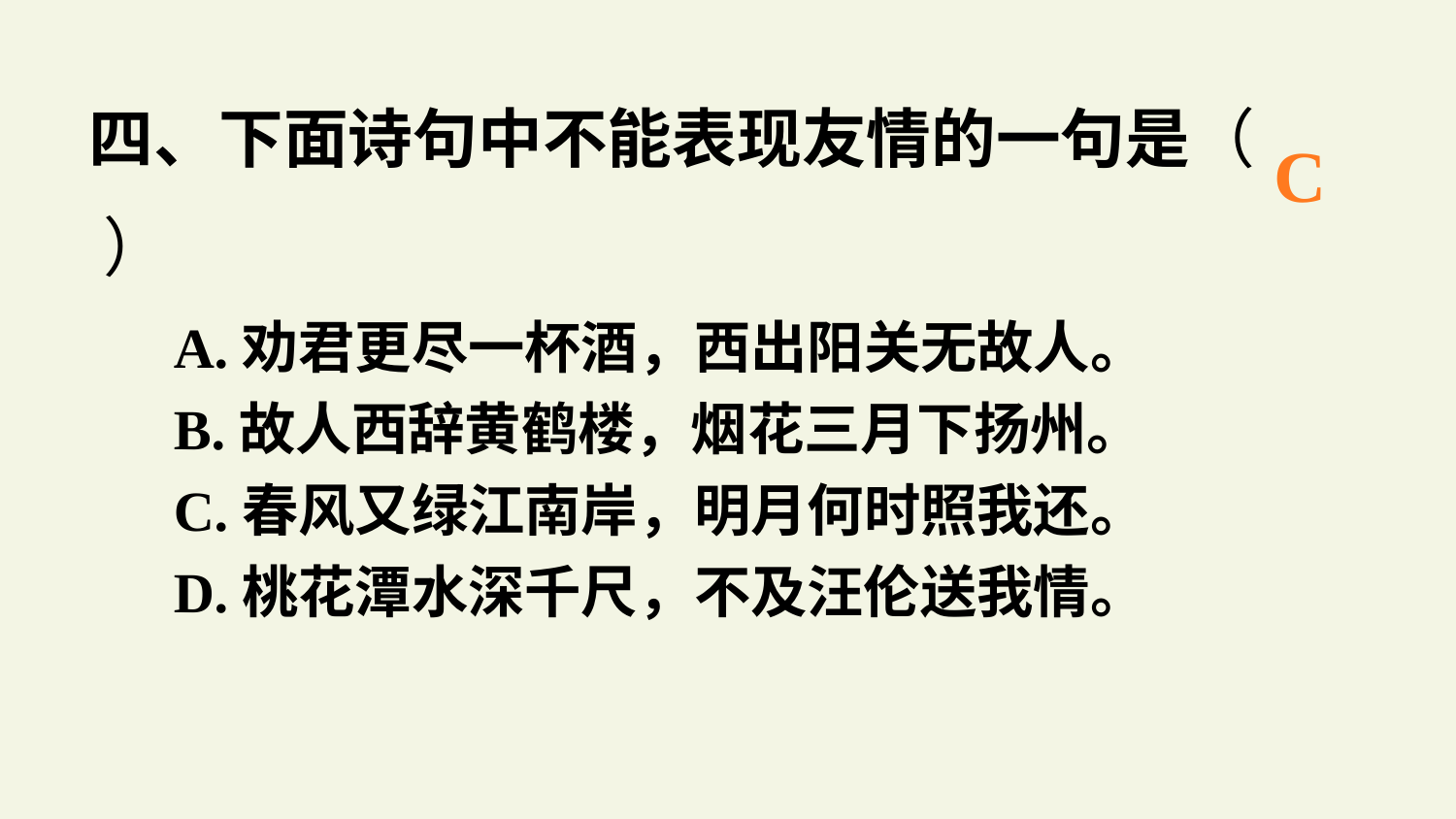

四、下面诗句中不能表现友情的一句是（   ）
      A.劝君更尽一杯酒，西出阳关无故人。
      B.故人西辞黄鹤楼，烟花三月下扬州。
      C.春风又绿江南岸，明月何时照我还。
      D.桃花潭水深千尺，不及汪伦送我情。
C